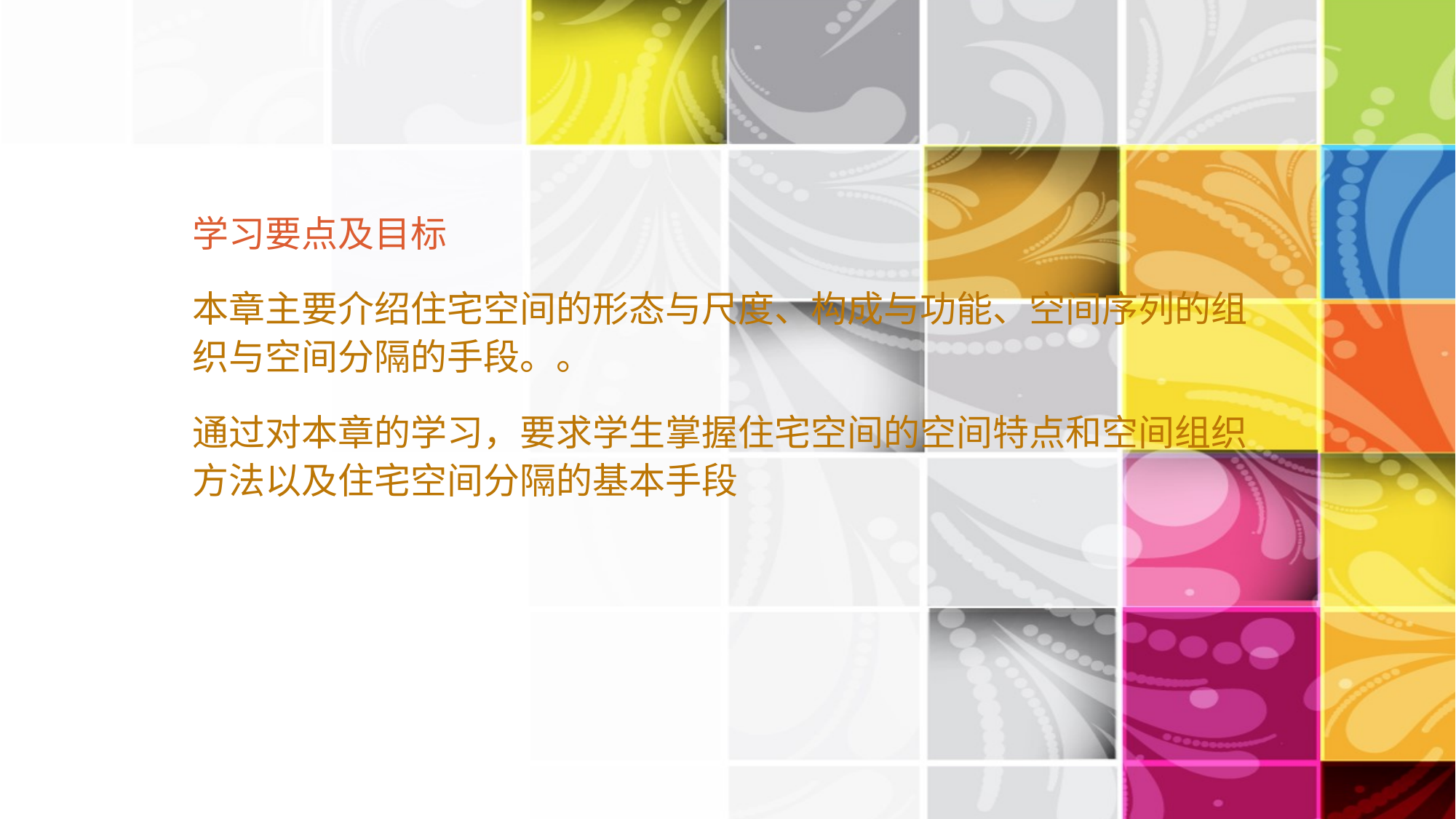

学习要点及目标
本章主要介绍住宅空间的形态与尺度、构成与功能、空间序列的组织与空间分隔的手段。。
通过对本章的学习，要求学生掌握住宅空间的空间特点和空间组织方法以及住宅空间分隔的基本手段